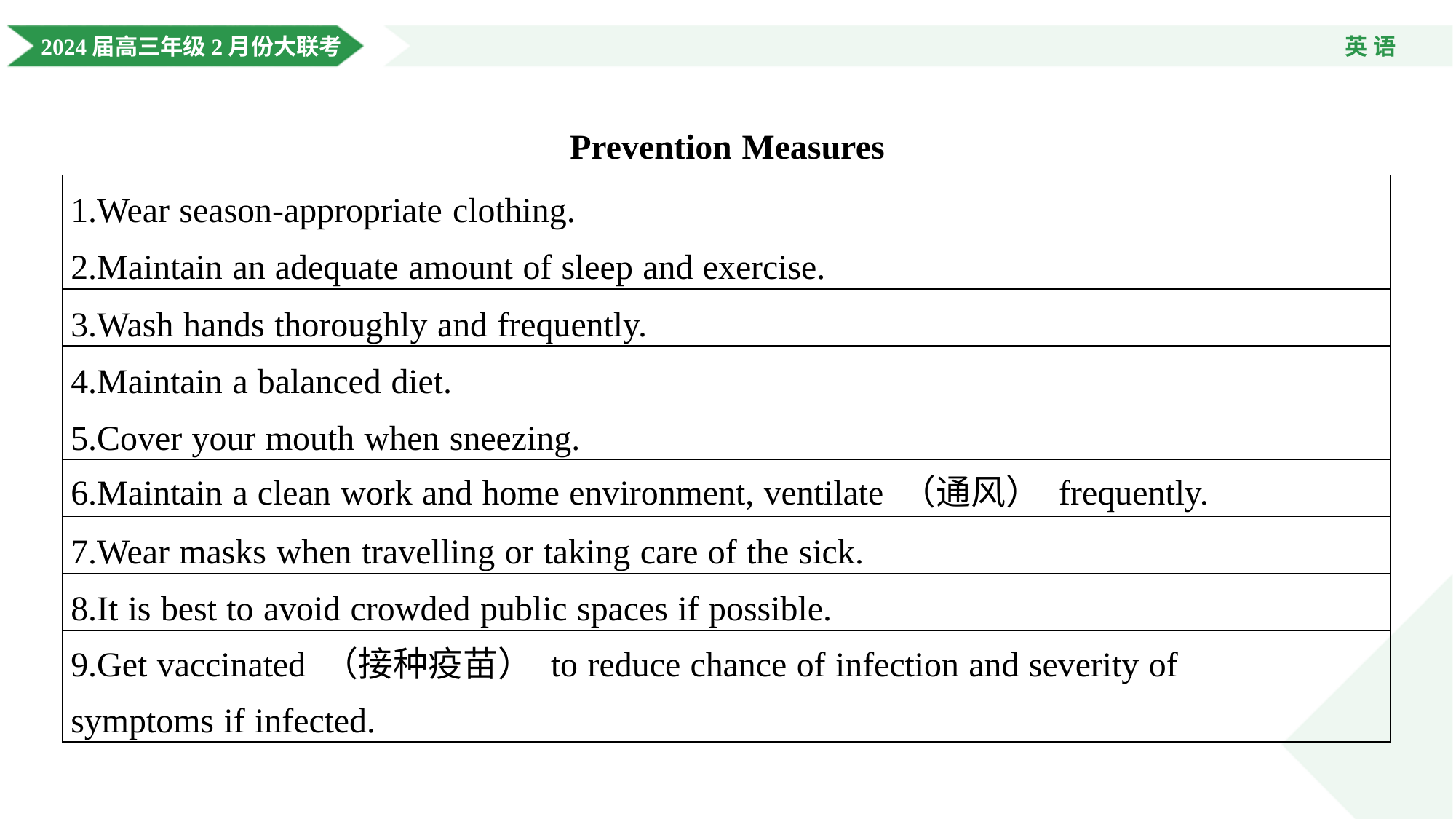

Prevention Measures
| 1.Wear season-appropriate clothing. |
| --- |
| 2.Maintain an adequate amount of sleep and exercise. |
| 3.Wash hands thoroughly and frequently. |
| 4.Maintain a balanced diet. |
| 5.Cover your mouth when sneezing. |
| 6.Maintain a clean work and home environment, ventilate （通风） frequently. |
| 7.Wear masks when travelling or taking care of the sick. |
| 8.It is best to avoid crowded public spaces if possible. |
| 9.Get vaccinated （接种疫苗） to reduce chance of infection and severity of symptoms if infected. |